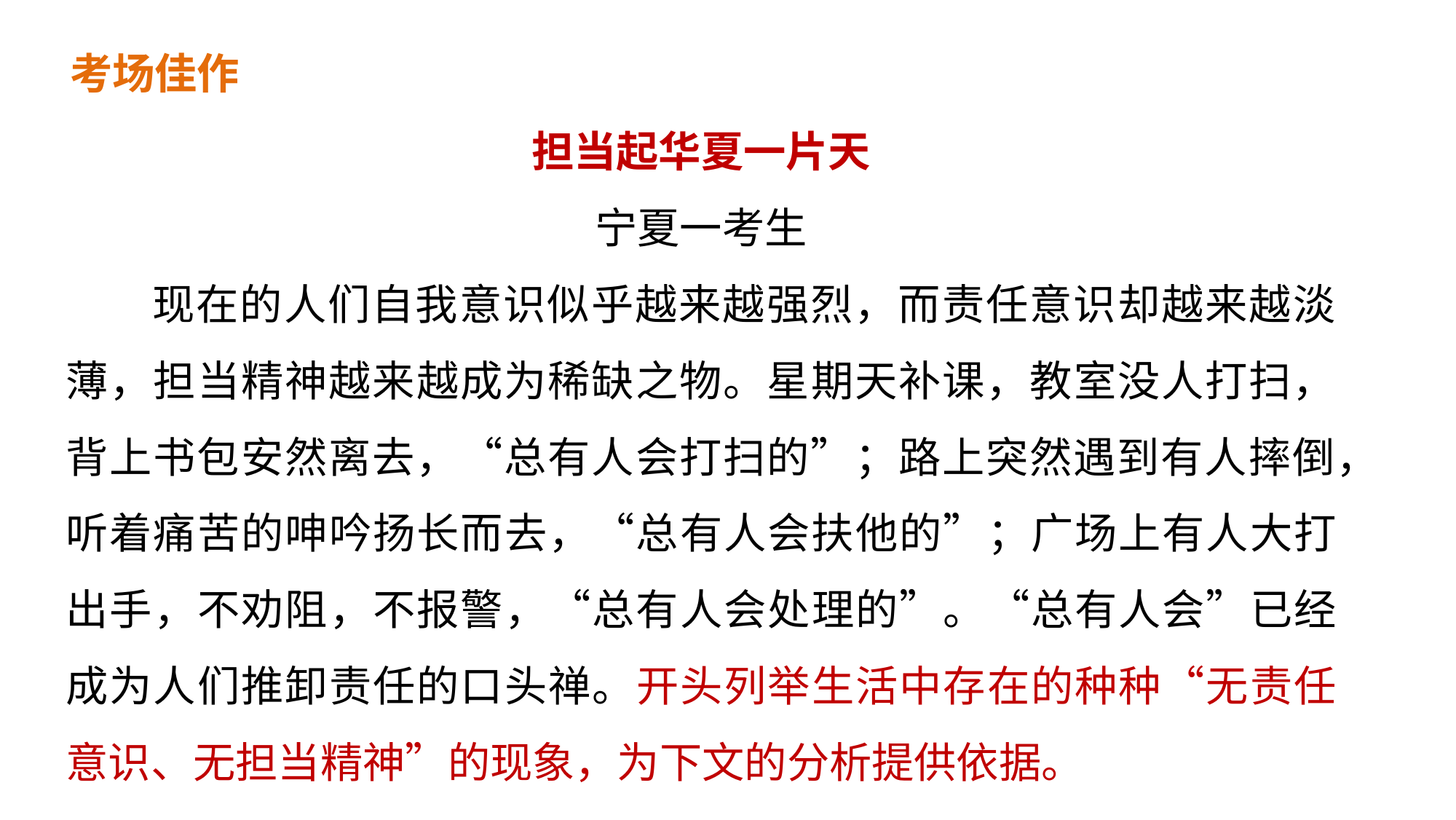

考场佳作
担当起华夏一片天
宁夏一考生
现在的人们自我意识似乎越来越强烈，而责任意识却越来越淡薄，担当精神越来越成为稀缺之物。星期天补课，教室没人打扫，背上书包安然离去，“总有人会打扫的”；路上突然遇到有人摔倒，听着痛苦的呻吟扬长而去，“总有人会扶他的”；广场上有人大打出手，不劝阻，不报警，“总有人会处理的”。“总有人会”已经成为人们推卸责任的口头禅。开头列举生活中存在的种种“无责任意识、无担当精神”的现象，为下文的分析提供依据。